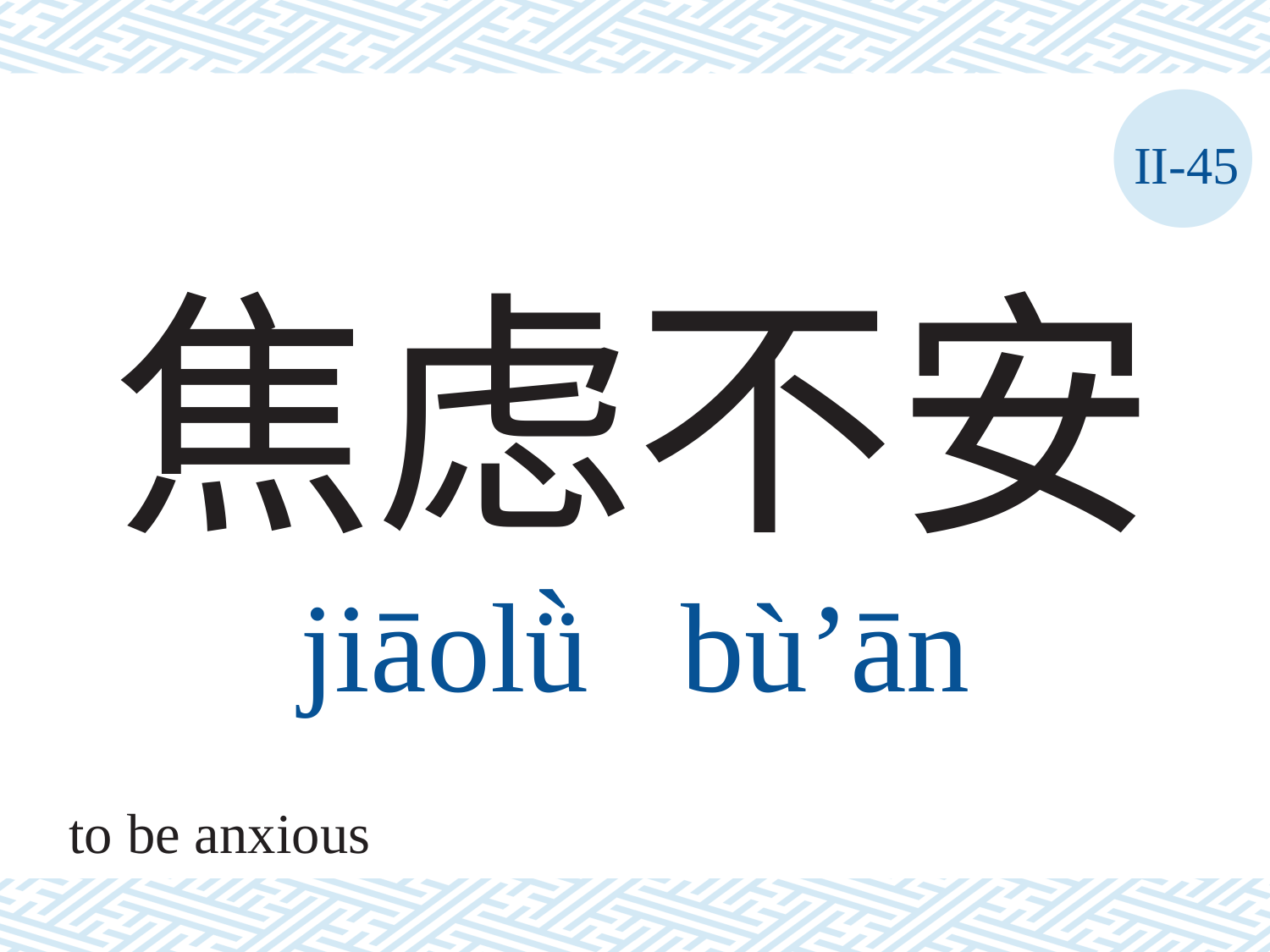

II-45
# 焦虑不安 jiāolǜ	bù’ān
to be anxious